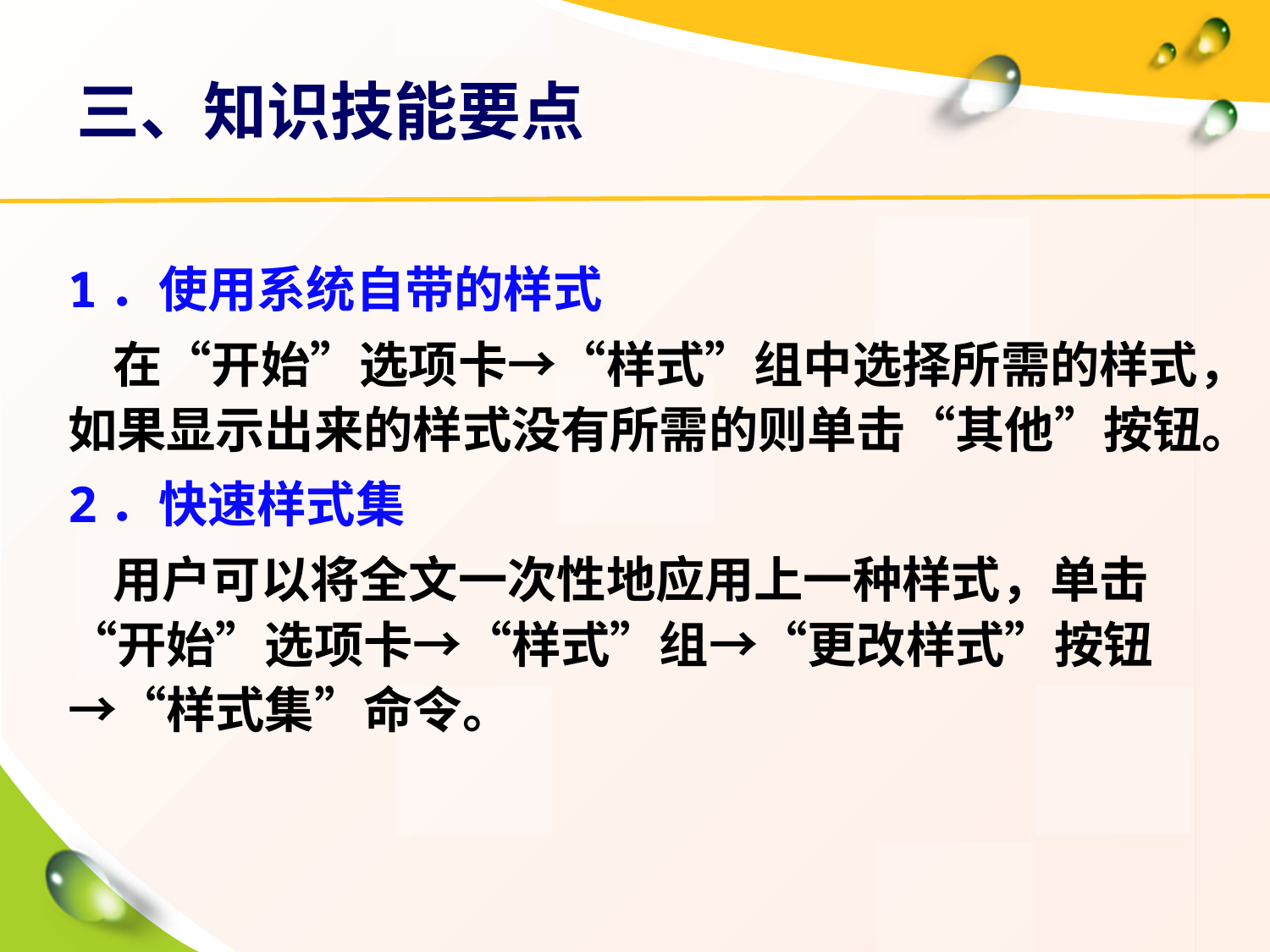

# 三、知识技能要点
1．使用系统自带的样式
   在“开始”选项卡→“样式”组中选择所需的样式，如果显示出来的样式没有所需的则单击“其他”按钮。
2．快速样式集
   用户可以将全文一次性地应用上一种样式，单击“开始”选项卡→“样式”组→“更改样式”按钮 →“样式集”命令。